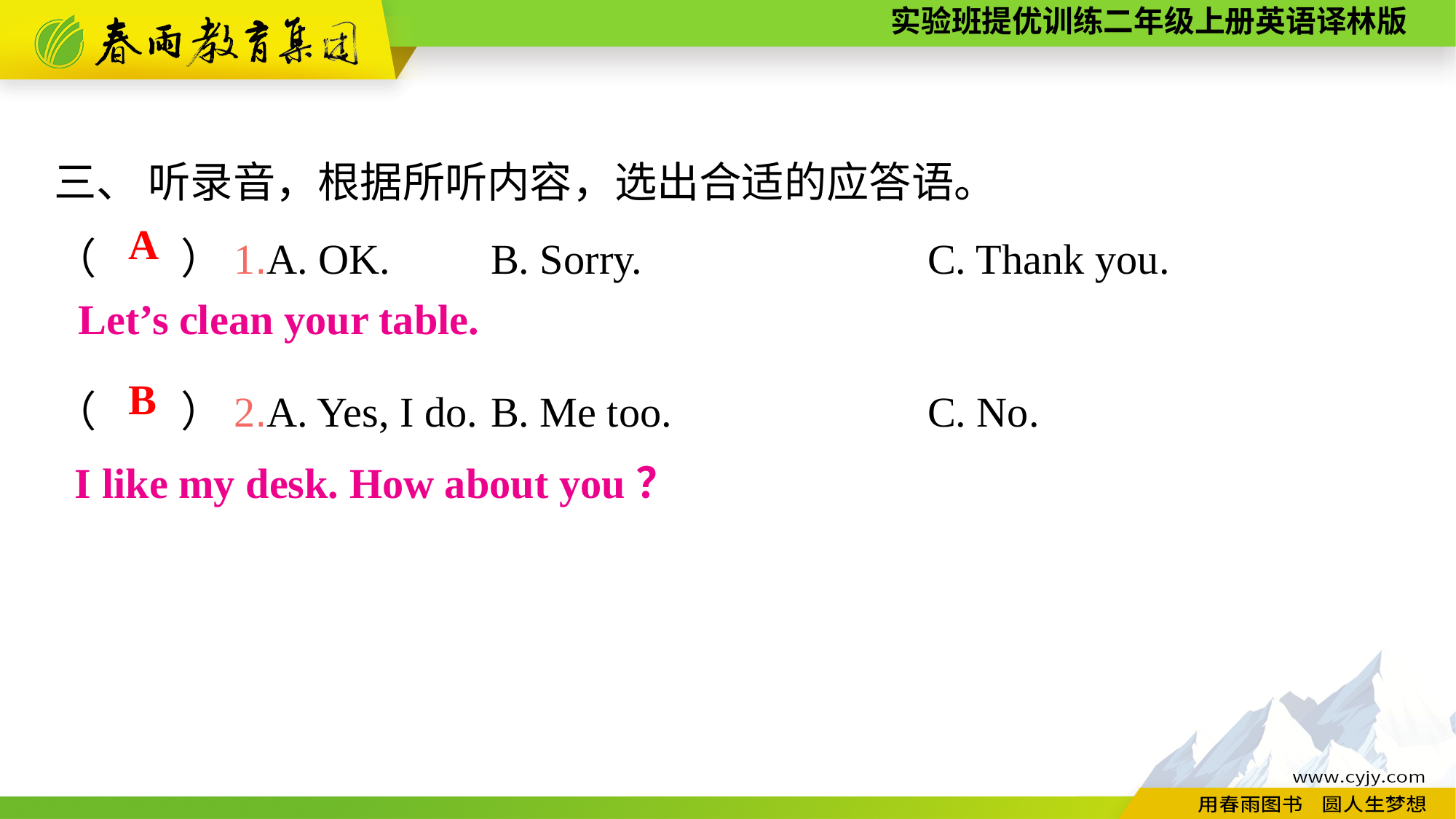

三、 听录音，根据所听内容，选出合适的应答语。
（　　）1.A. OK.	B. Sorry.			C. Thank you.

（　　）2.A. Yes, I do.	B. Me too.			C. No.
A
Let’s clean your table.
B
I like my desk. How about you？